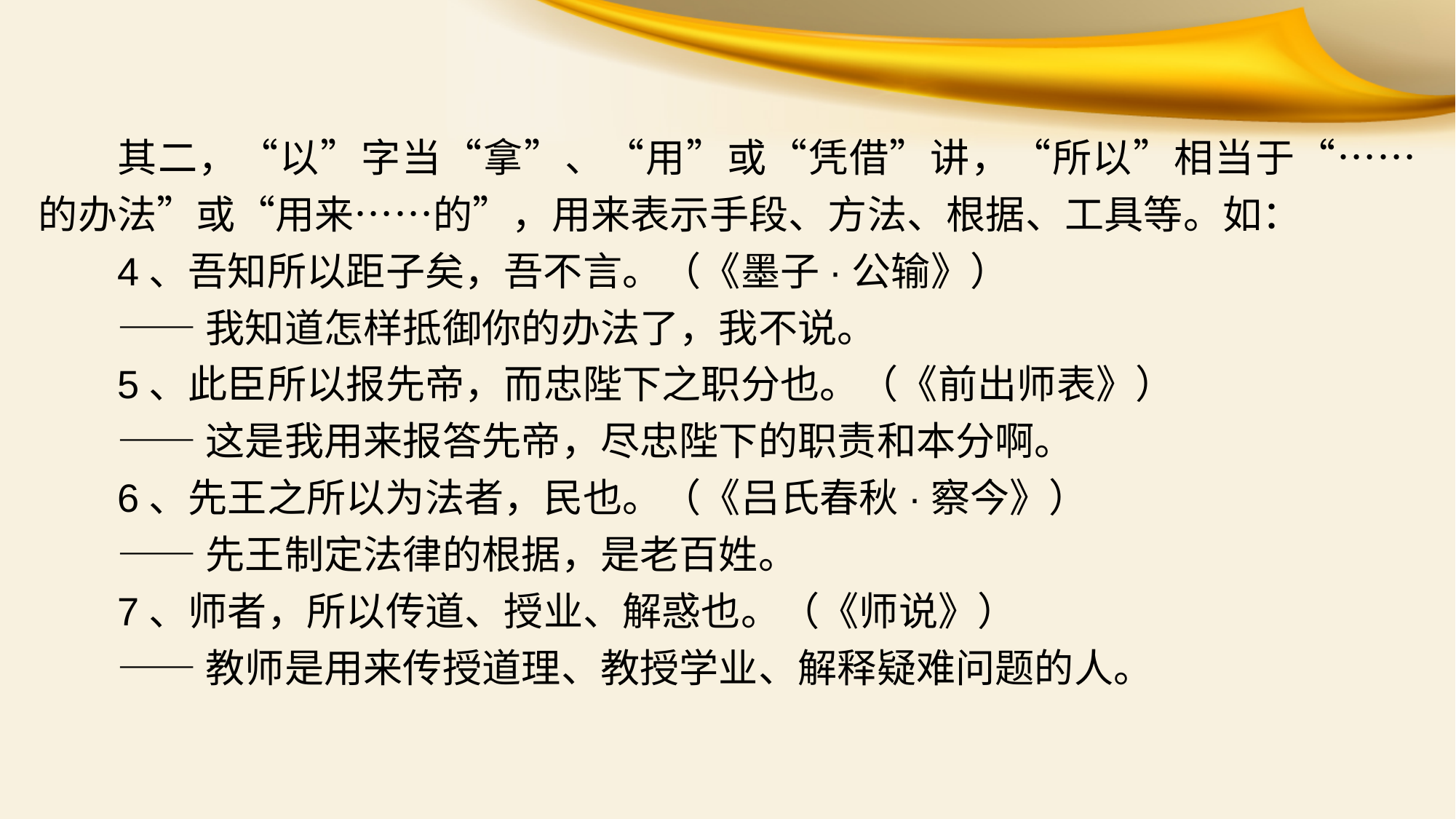

其二，“以”字当“拿”、“用”或“凭借”讲，“所以”相当于“……的办法”或“用来……的”，用来表示手段、方法、根据、工具等。如：
4、吾知所以距子矣，吾不言。（《墨子·公输》）
——我知道怎样抵御你的办法了，我不说。
5、此臣所以报先帝，而忠陛下之职分也。（《前出师表》）
——这是我用来报答先帝，尽忠陛下的职责和本分啊。
6、先王之所以为法者，民也。（《吕氏春秋·察今》）
——先王制定法律的根据，是老百姓。
7、师者，所以传道、授业、解惑也。（《师说》）
——教师是用来传授道理、教授学业、解释疑难问题的人。